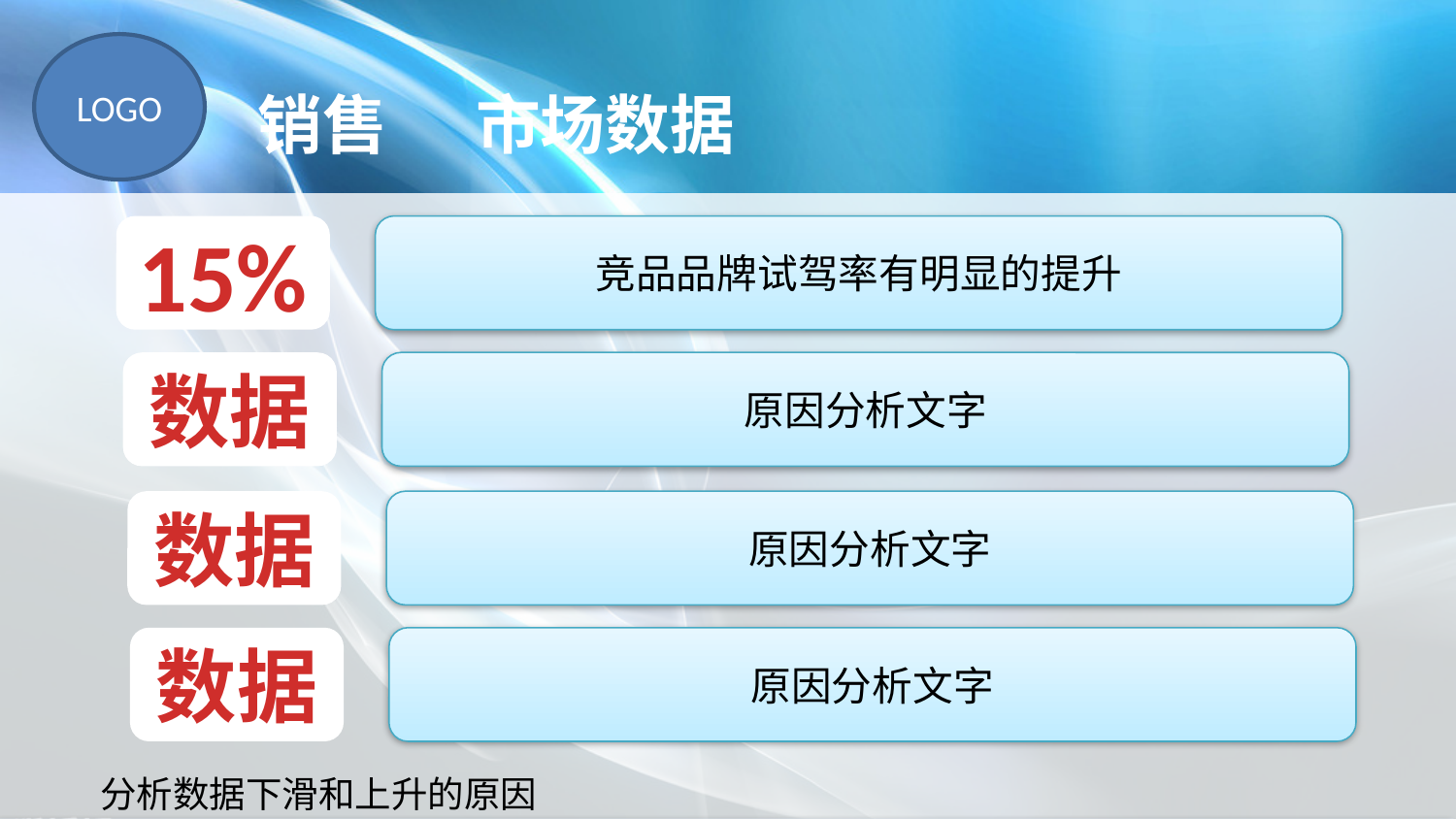

销售      市场数据
15%
竞品品牌试驾率有明显的提升
数据
原因分析文字
数据
原因分析文字
数据
原因分析文字
分析数据下滑和上升的原因